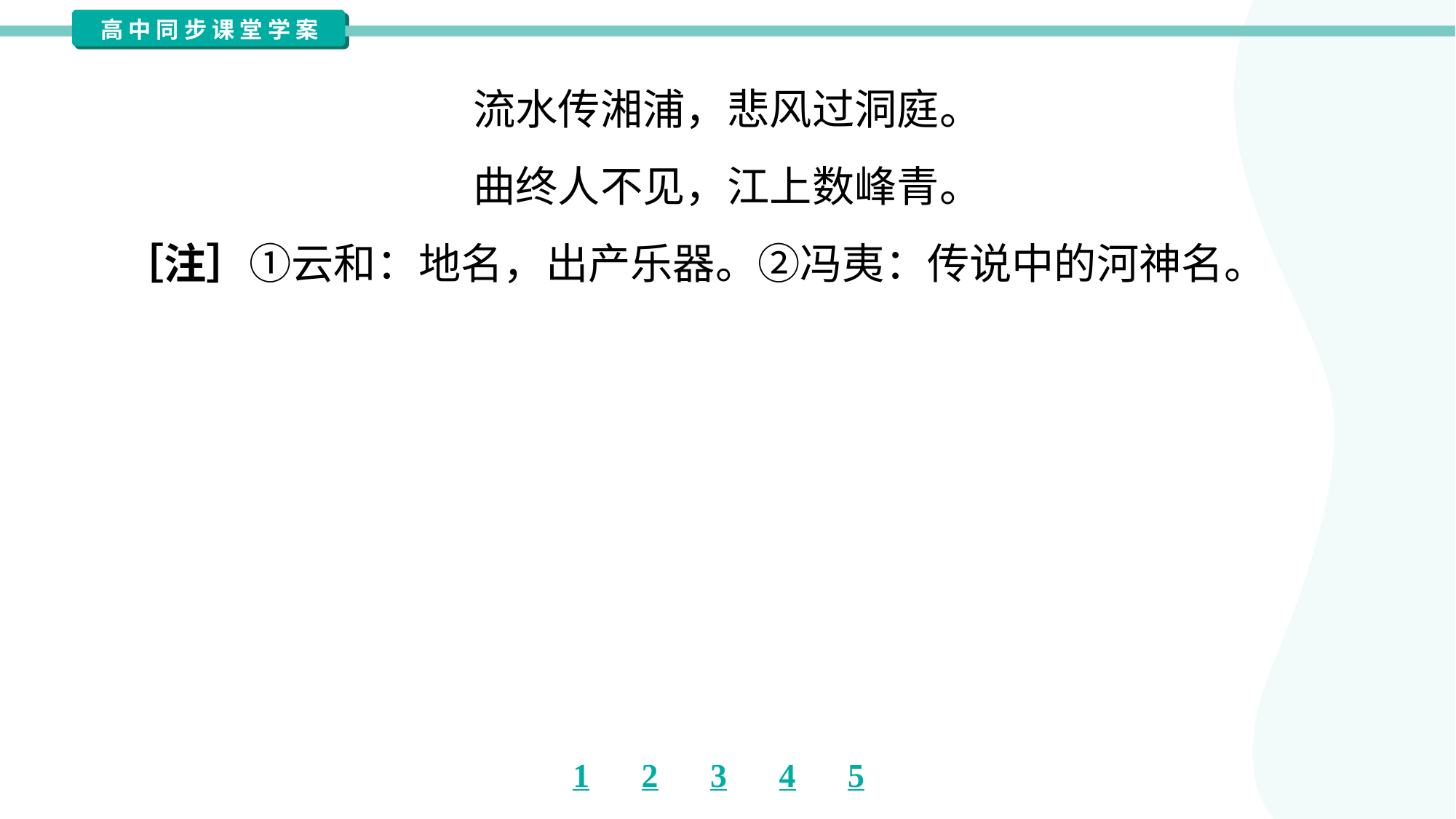

流水传湘浦，悲风过洞庭。
曲终人不见，江上数峰青。
    ［注］①云和：地名，出产乐器。②冯夷：传说中的河神名。